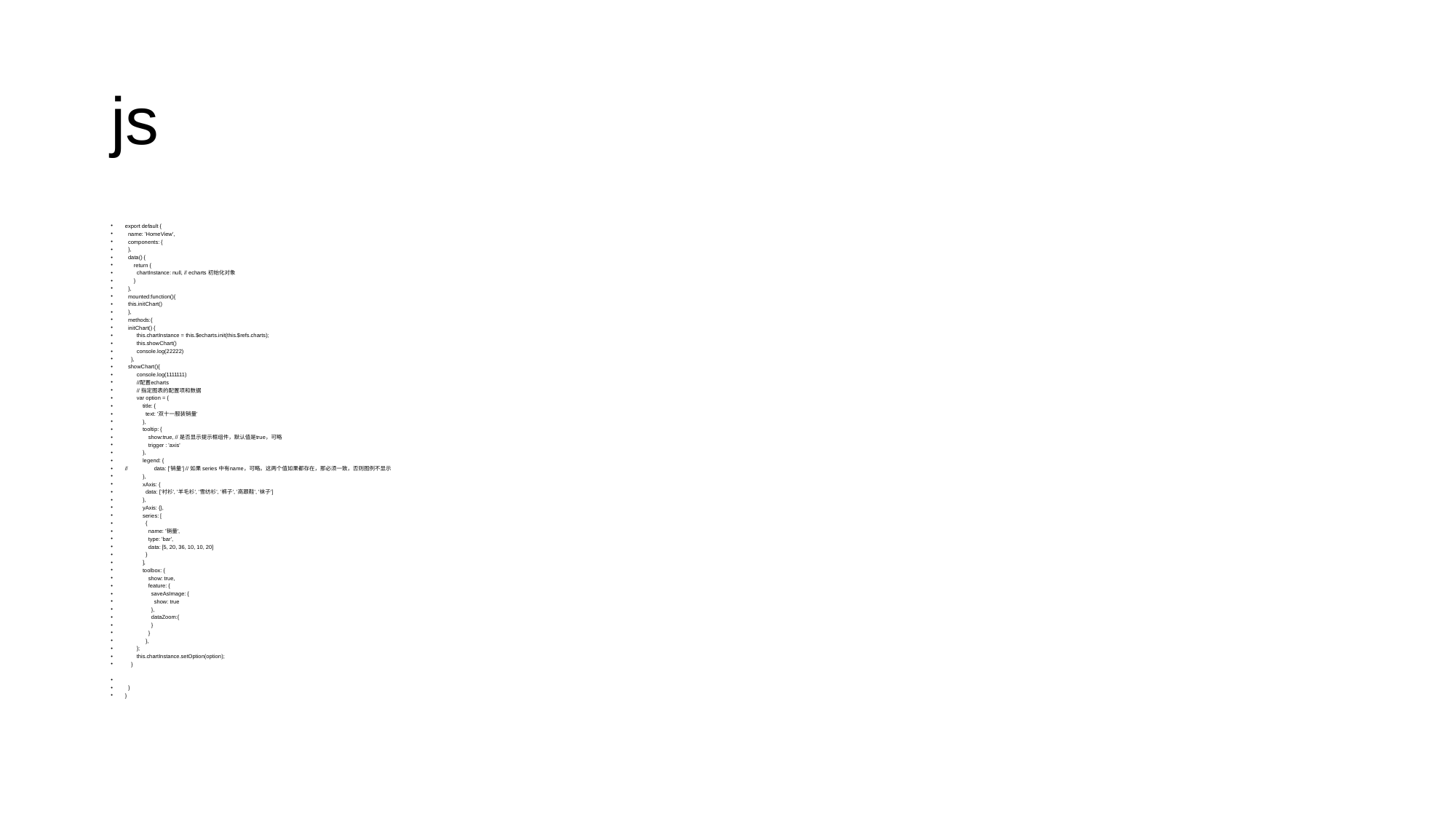

# js
export default {
  name: 'HomeView',
  components: {
  },
  data() {
      return {
        chartInstance: null, // echarts 初始化对象
      }
  },
  mounted:function(){
  this.initChart()
  },
  methods:{
  initChart() {
        this.chartInstance = this.$echarts.init(this.$refs.charts);
        this.showChart()
        console.log(22222)
    },
  showChart(){
        console.log(1111111)
        //配置echarts
        // 指定图表的配置项和数据
        var option = {
            title: {
              text: '双十一服装销量'
            },
            tooltip: {
                show:true, // 是否显示提示框组件，默认值是true，可略
                trigger : 'axis'
            },
            legend: {
//                  data: ['销量'] // 如果 series 中有name，可略。这两个值如果都存在，那必须一致，否则图例不显示
            },
            xAxis: {
              data: ['衬衫', '羊毛衫', '雪纺衫', '裤子', '高跟鞋', '袜子']
            },
            yAxis: {},
            series: [
              {
                name: '销量',
                type: 'bar',
                data: [5, 20, 36, 10, 10, 20]
              }
            ],
            toolbox: {
                show: true,
                feature: {
                  saveAsImage: {
                    show: true
                  },
                  dataZoom:{
                  }
                }
              },
        };
        this.chartInstance.setOption(option);
    }

  }
}